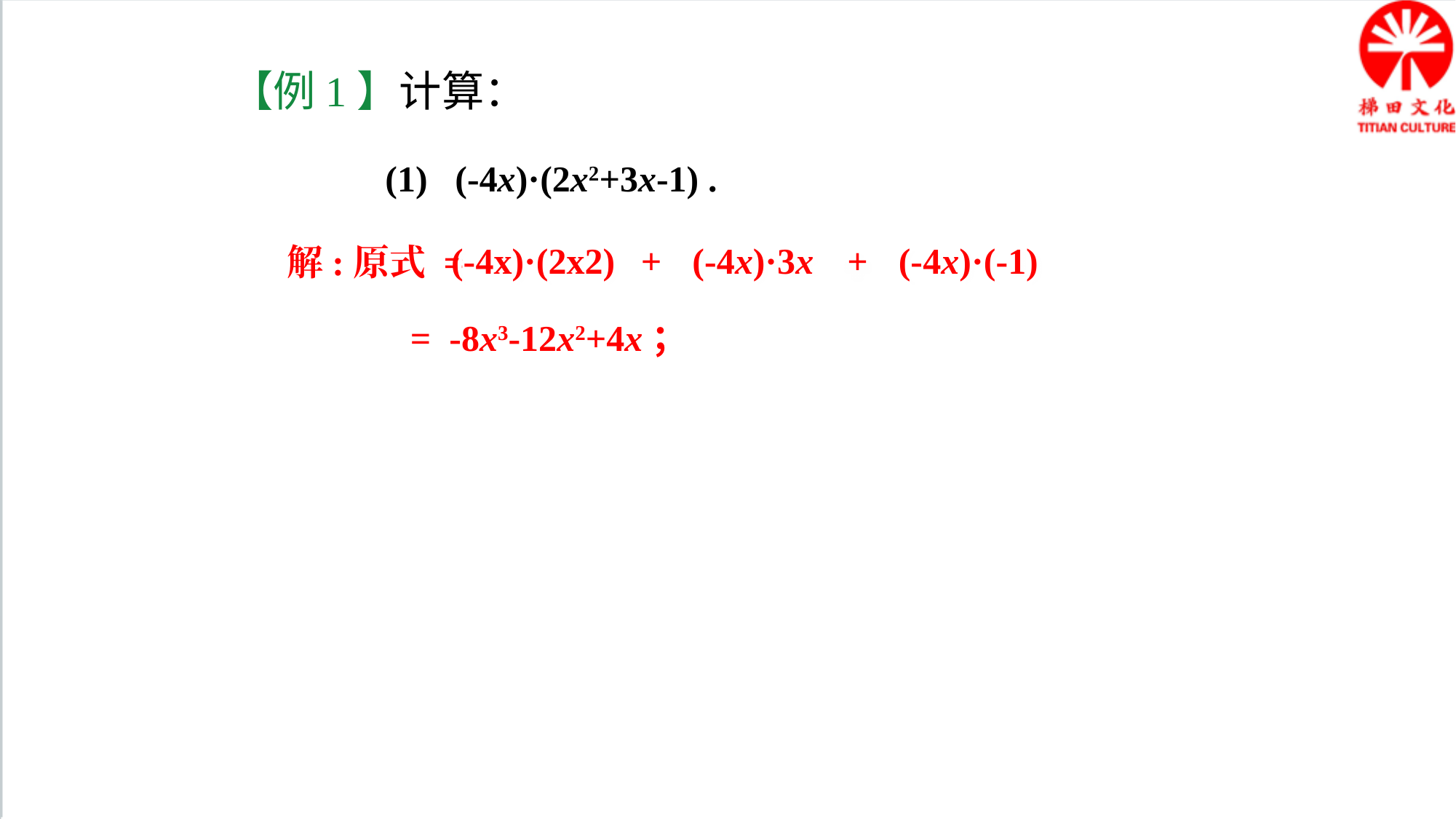

【例1】计算：
(1)   (-4x)·(2x2+3x-1) .
(-4x)·(2x2)
+
(-4x)·3x
+
(-4x)·(-1)
  解:原式 =

=  -8x3-12x2+4x；